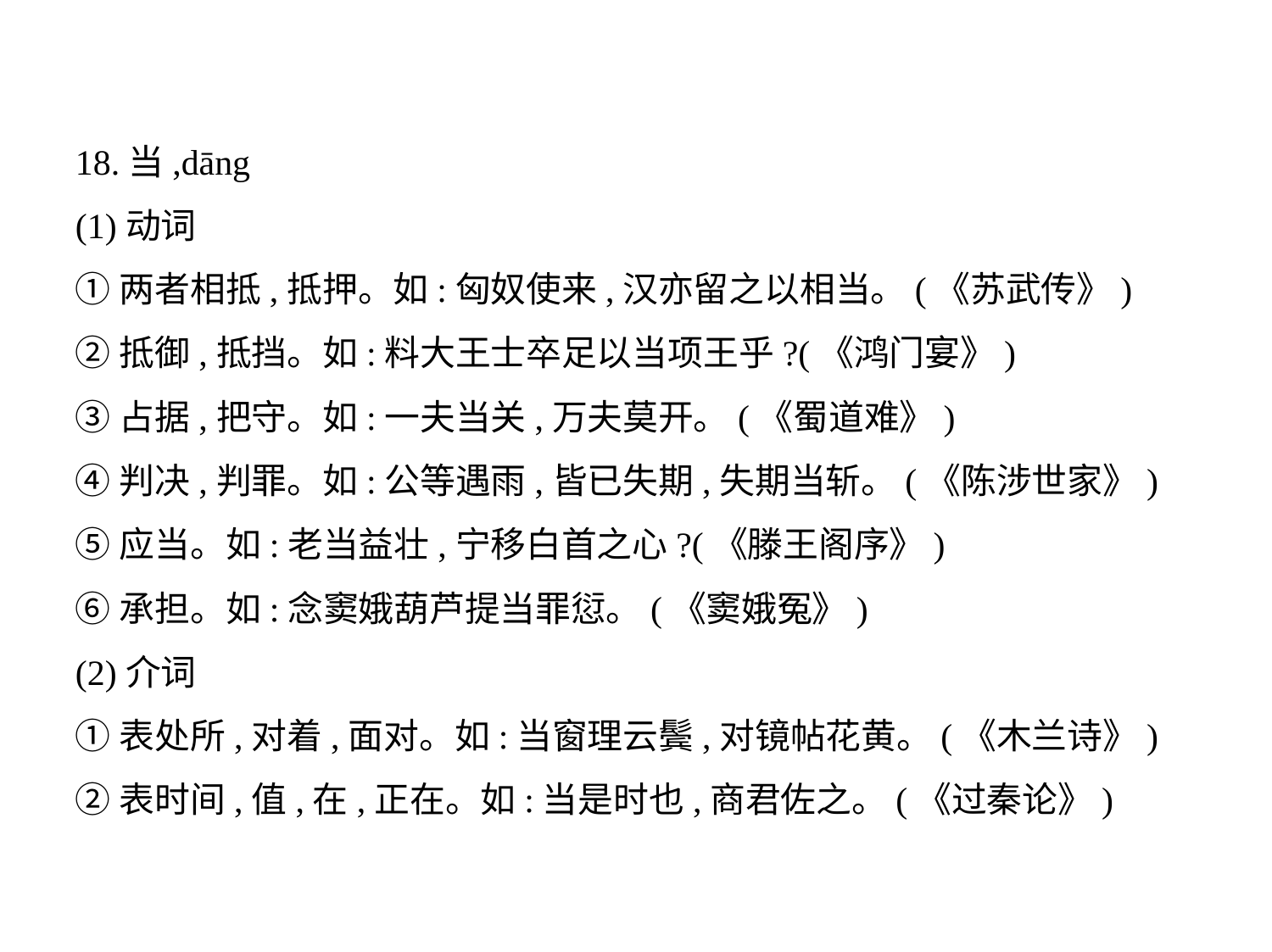

18.当,dāng
(1)动词
①两者相抵,抵押。如:匈奴使来,汉亦留之以相当。(《苏武传》)
②抵御,抵挡。如:料大王士卒足以当项王乎?(《鸿门宴》)
③占据,把守。如:一夫当关,万夫莫开。(《蜀道难》)
④判决,判罪。如:公等遇雨,皆已失期,失期当斩。(《陈涉世家》)
⑤应当。如:老当益壮,宁移白首之心?(《滕王阁序》)
⑥承担。如:念窦娥葫芦提当罪愆。(《窦娥冤》)
(2)介词
①表处所,对着,面对。如:当窗理云鬓,对镜帖花黄。(《木兰诗》)
②表时间,值,在,正在。如:当是时也,商君佐之。(《过秦论》)